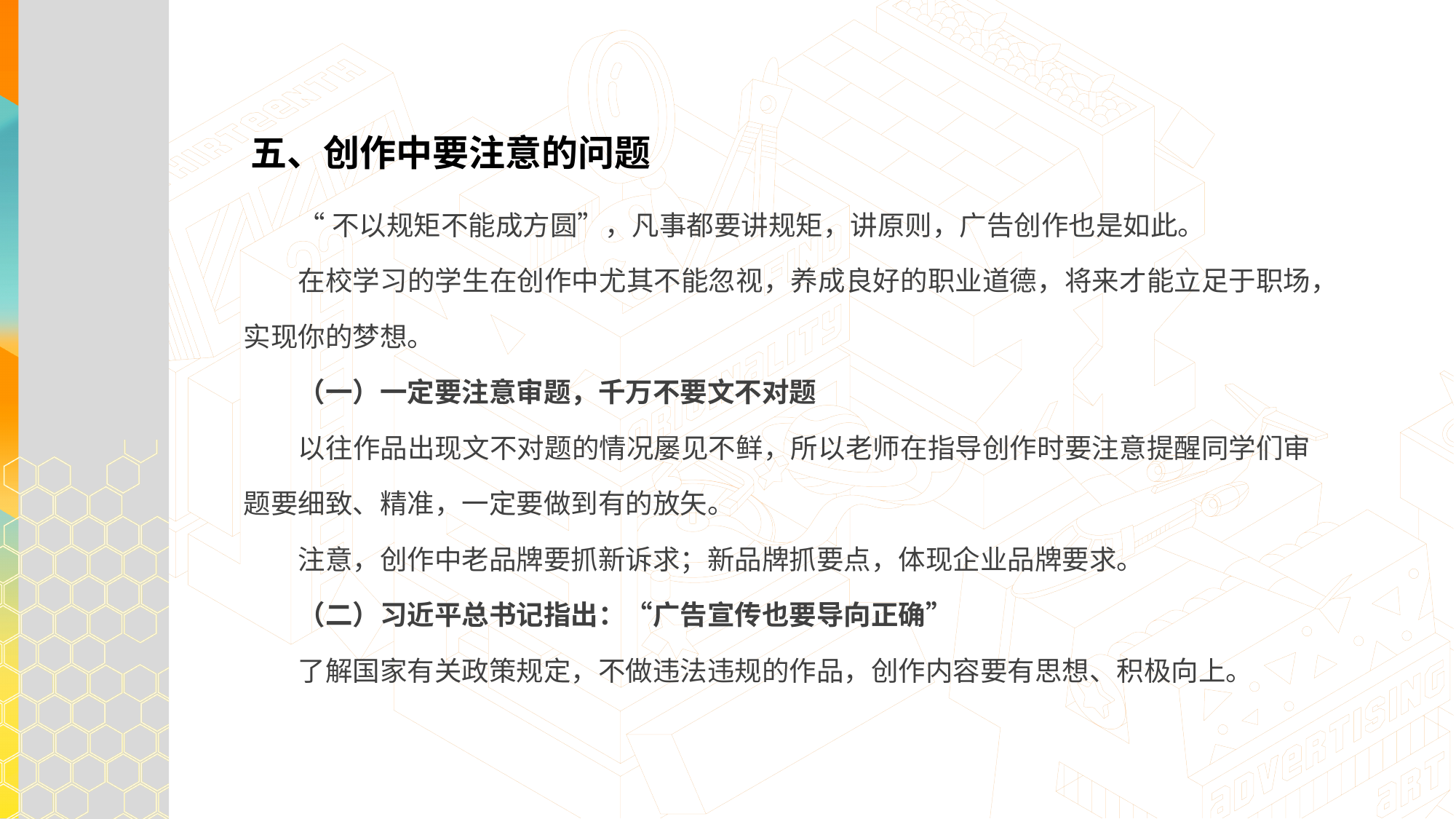

五、创作中要注意的问题
“不以规矩不能成方圆”，凡事都要讲规矩，讲原则，广告创作也是如此。
在校学习的学生在创作中尤其不能忽视，养成良好的职业道德，将来才能立足于职场，实现你的梦想。
（一）一定要注意审题，千万不要文不对题
以往作品出现文不对题的情况屡见不鲜，所以老师在指导创作时要注意提醒同学们审题要细致、精准，一定要做到有的放矢。
注意，创作中老品牌要抓新诉求；新品牌抓要点，体现企业品牌要求。
（二）习近平总书记指出：“广告宣传也要导向正确”
了解国家有关政策规定，不做违法违规的作品，创作内容要有思想、积极向上。